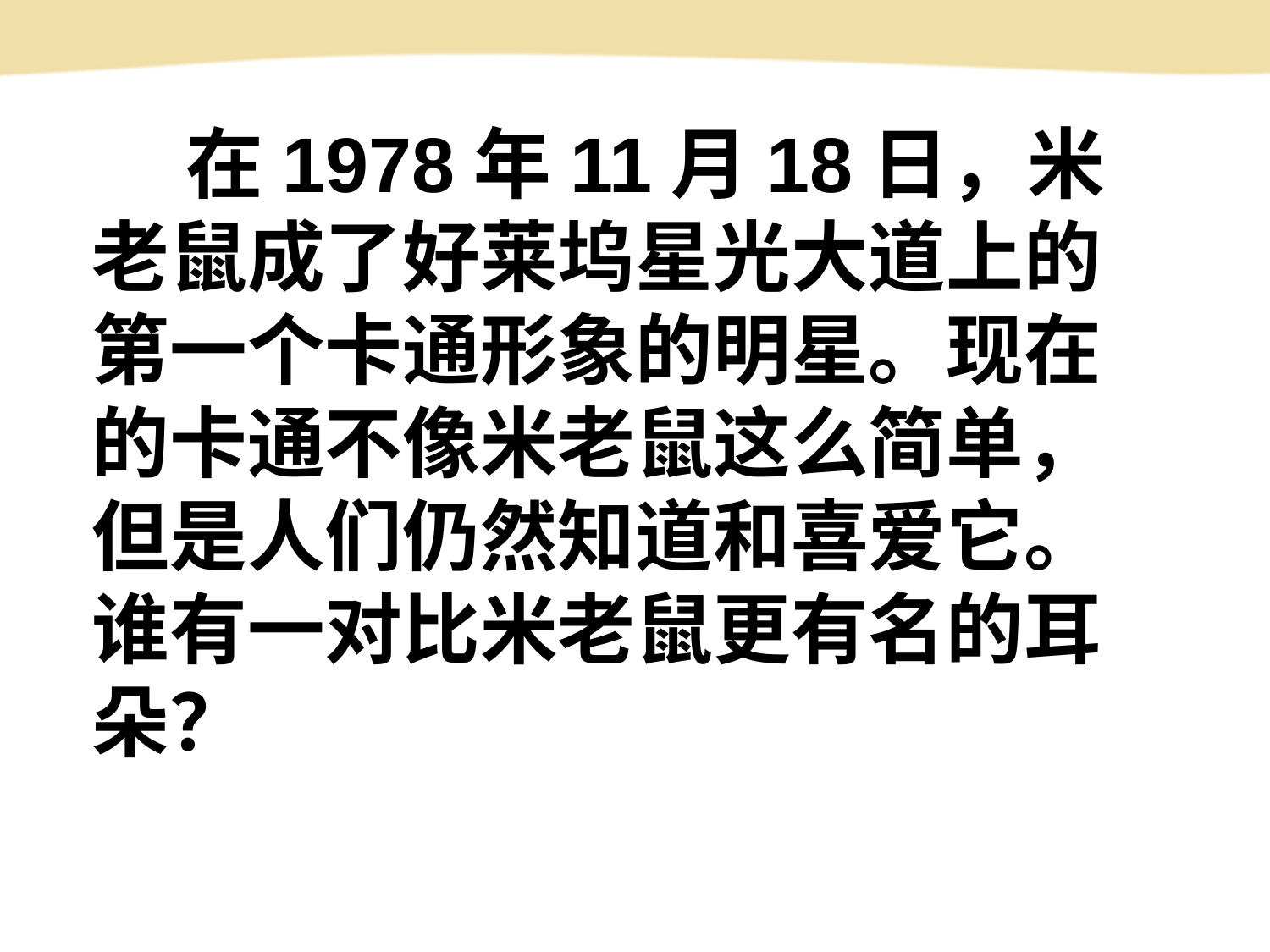

在1978年11月18日，米老鼠成了好莱坞星光大道上的第一个卡通形象的明星。现在的卡通不像米老鼠这么简单，但是人们仍然知道和喜爱它。谁有一对比米老鼠更有名的耳朵？